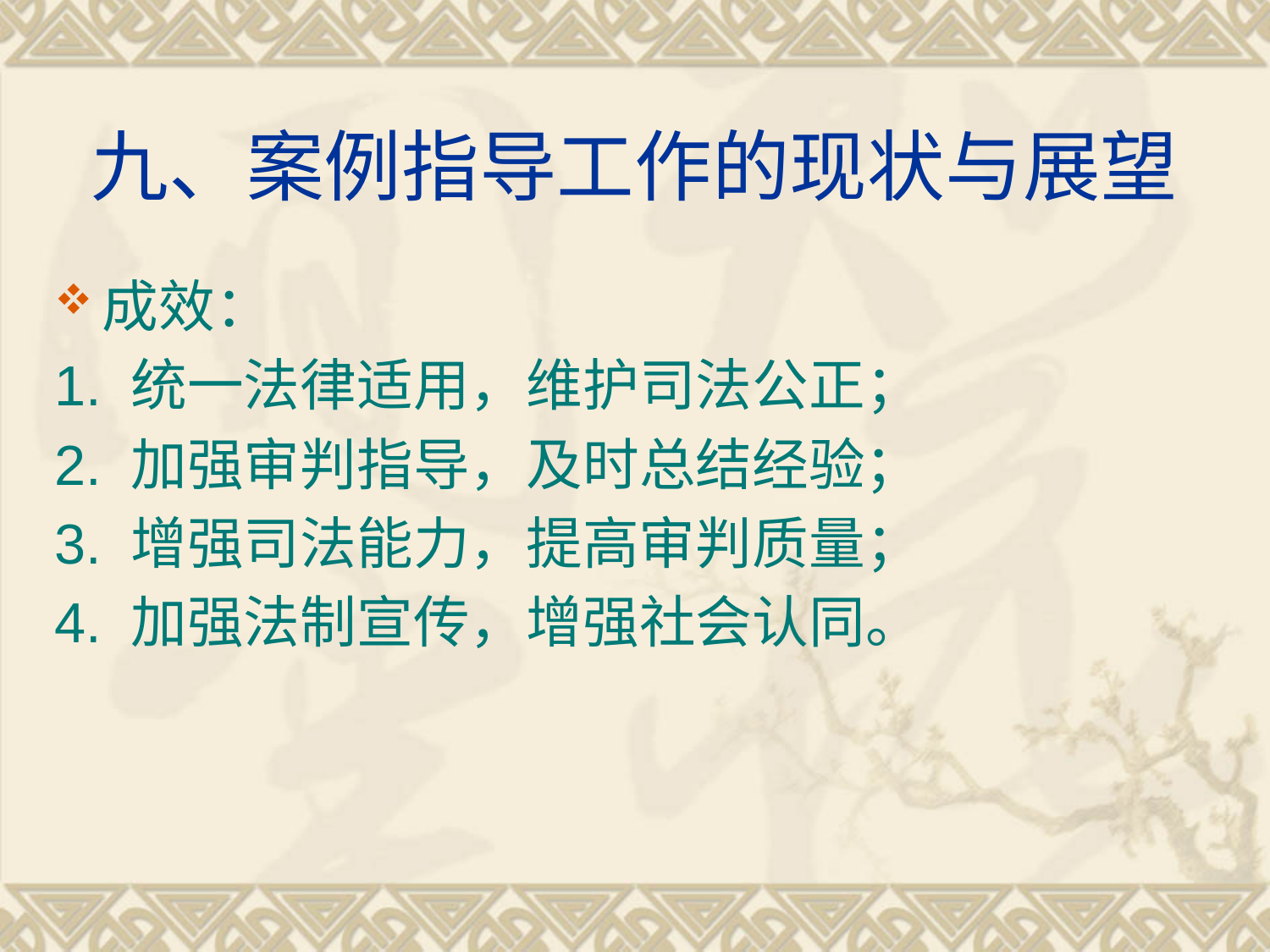

# 九、案例指导工作的现状与展望
成效：
1. 统一法律适用，维护司法公正；
2. 加强审判指导，及时总结经验；
3. 增强司法能力，提高审判质量；
4. 加强法制宣传，增强社会认同。